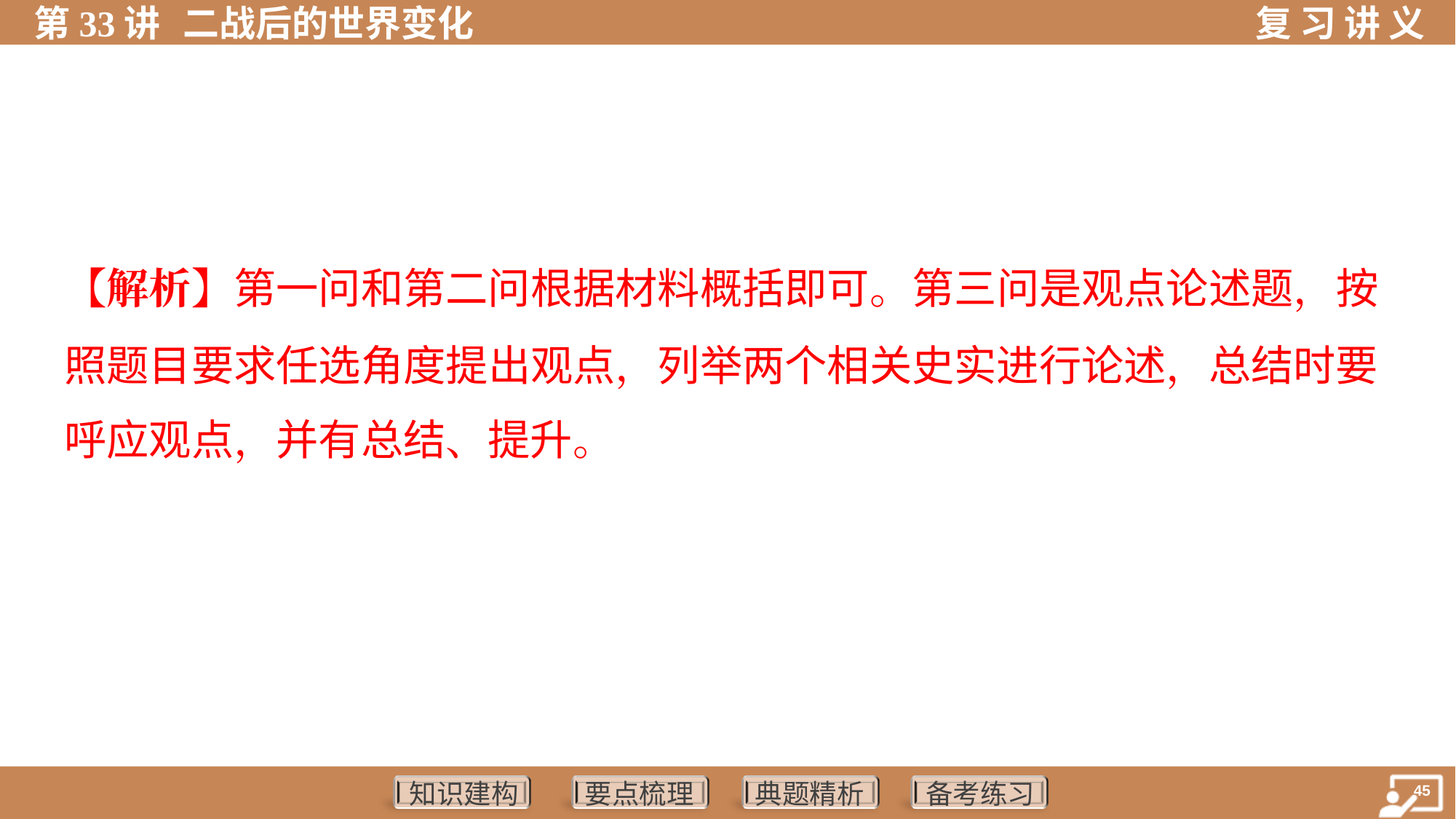

【解析】第一问和第二问根据材料概括即可。第三问是观点论述题，按
照题目要求任选角度提出观点，列举两个相关史实进行论述，总结时要
呼应观点，并有总结、提升。